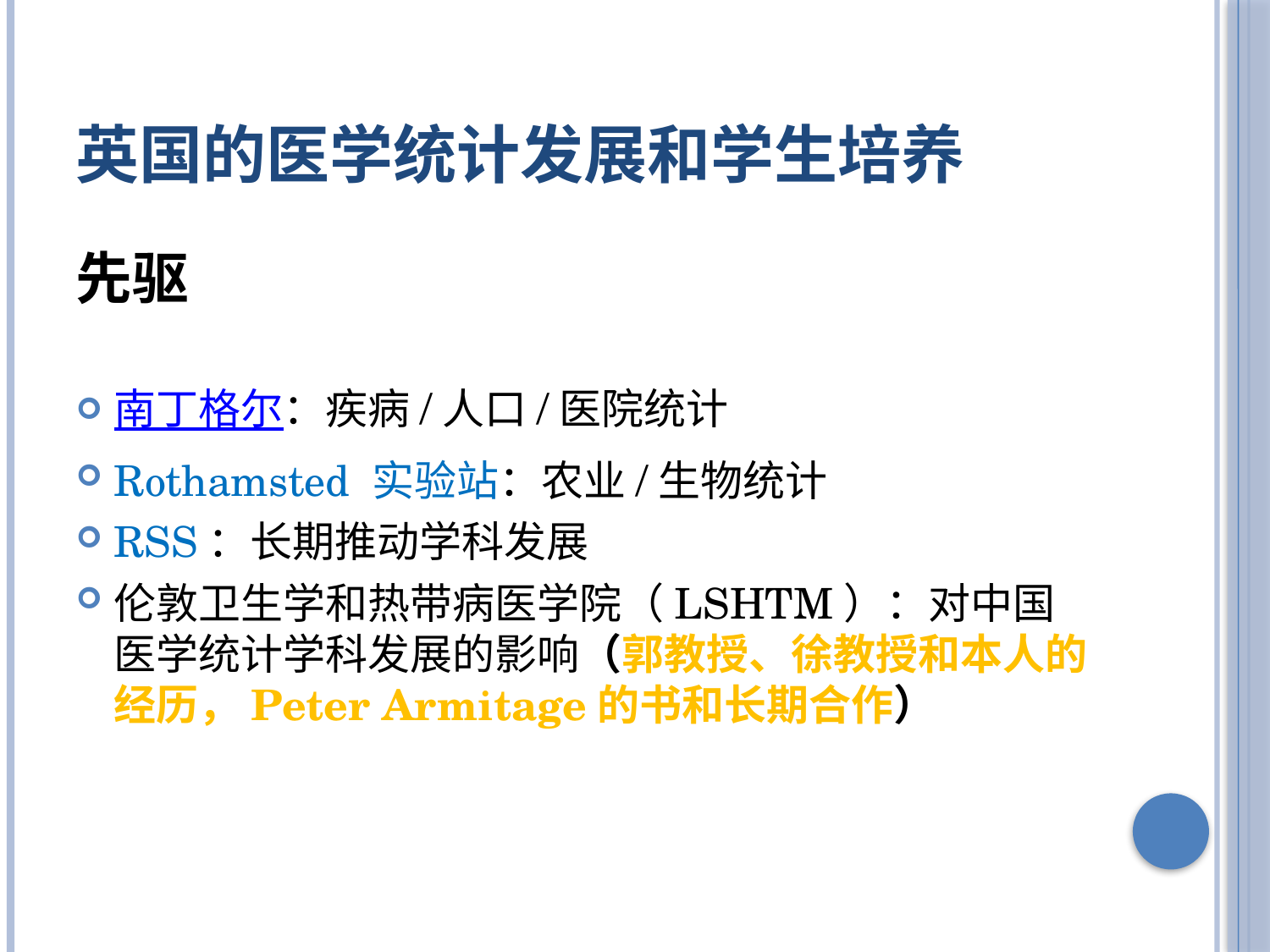

# 英国的医学统计发展和学生培养
先驱

南丁格尔：疾病/人口/医院统计
Rothamsted 实验站：农业/生物统计
RSS：长期推动学科发展
伦敦卫生学和热带病医学院（LSHTM）：对中国医学统计学科发展的影响（郭教授、徐教授和本人的经历，Peter Armitage的书和长期合作）